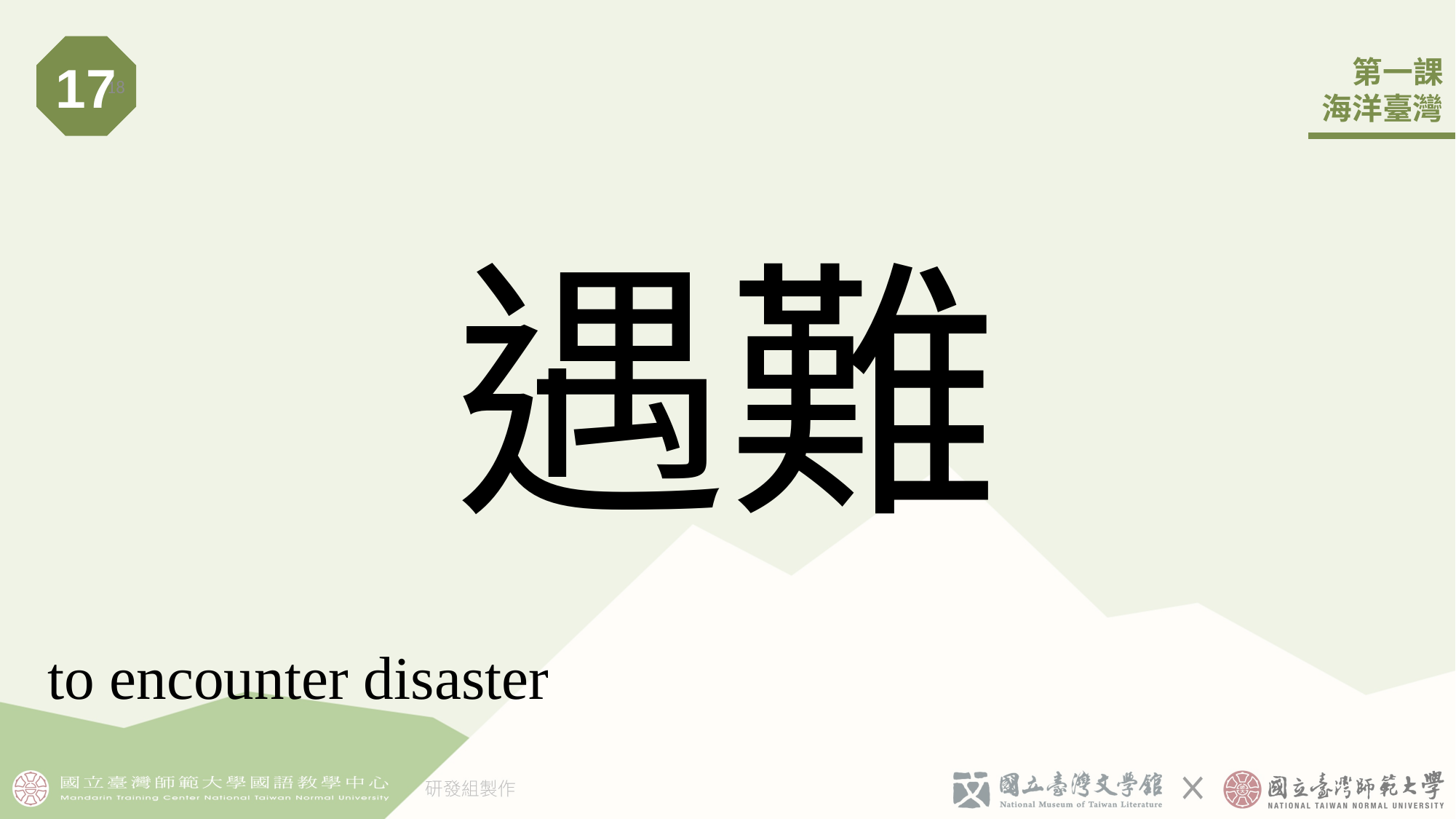

17
18
# 遇難󠇡
to encounter disaster